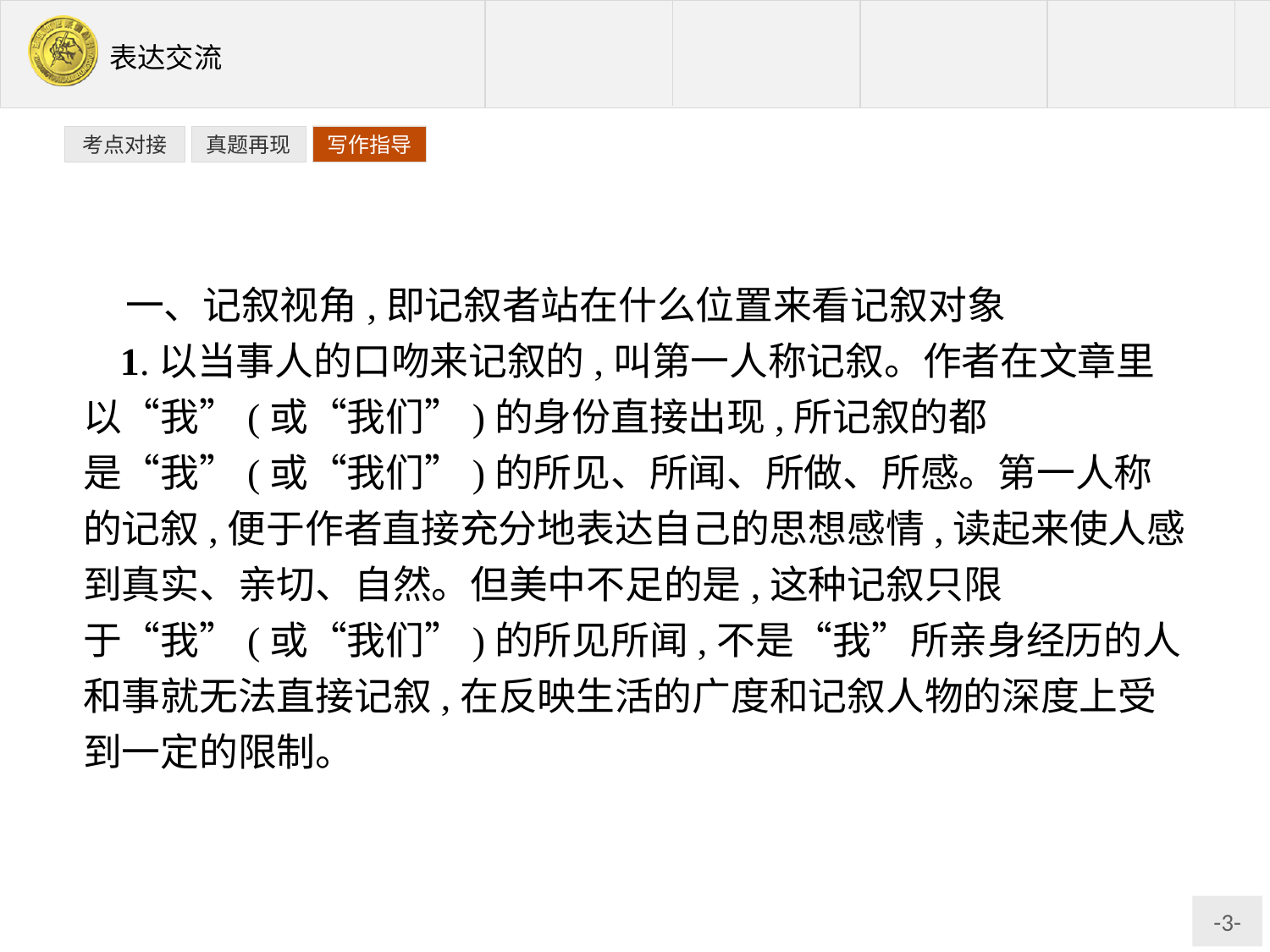

写作指导
考点对接
真题再现
一、记叙视角,即记叙者站在什么位置来看记叙对象
1.以当事人的口吻来记叙的,叫第一人称记叙。作者在文章里以“我”(或“我们”)的身份直接出现,所记叙的都是“我”(或“我们”)的所见、所闻、所做、所感。第一人称的记叙,便于作者直接充分地表达自己的思想感情,读起来使人感到真实、亲切、自然。但美中不足的是,这种记叙只限于“我”(或“我们”)的所见所闻,不是“我”所亲身经历的人和事就无法直接记叙,在反映生活的广度和记叙人物的深度上受到一定的限制。